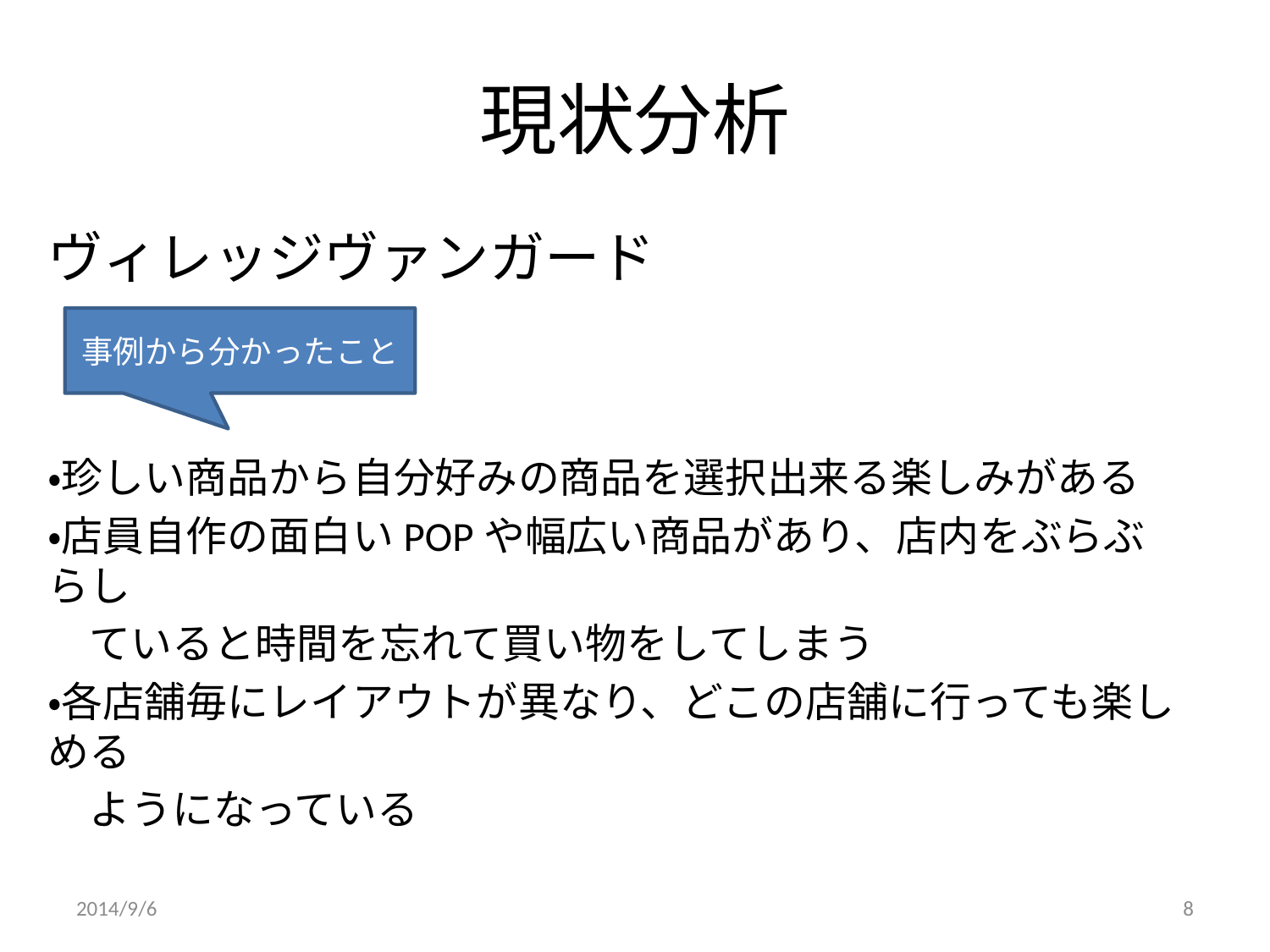

# 現状分析
ヴィレッジヴァンガード

・珍しい商品から自分好みの商品を選択出来る楽しみがある
・店員自作の面白いPOPや幅広い商品があり、店内をぶらぶらし
　ていると時間を忘れて買い物をしてしまう
・各店舗毎にレイアウトが異なり、どこの店舗に行っても楽しめる
　ようになっている
事例から分かったこと
2014/9/6
8